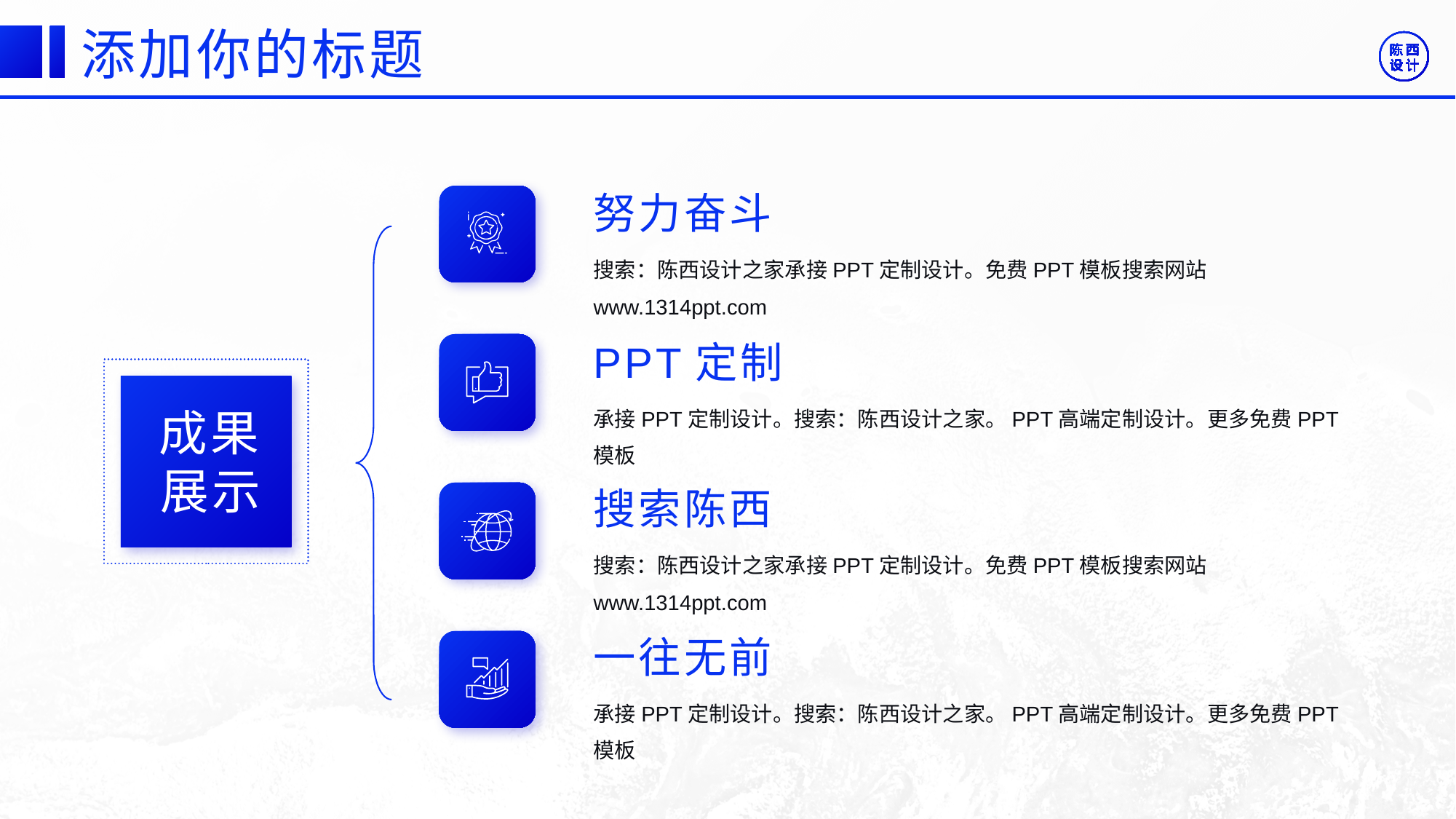

©版权所有：陈西设计之家(微信号：2090298045）
©版权所属公司：合肥陈西文化传媒科技有限公司
©版权所有：陈西设计之家(微信号：2090298045）
©版权所属公司：合肥陈西文化传媒科技有限公司
添加你的标题

努力奋斗

搜索：陈西设计之家承接PPT定制设计。免费PPT模板搜索网站www.1314ppt.com
PPT定制

承接PPT定制设计。搜索：陈西设计之家。PPT高端定制设计。更多免费PPT模板
成果展示
搜索陈西

搜索：陈西设计之家承接PPT定制设计。免费PPT模板搜索网站www.1314ppt.com
一往无前

承接PPT定制设计。搜索：陈西设计之家。PPT高端定制设计。更多免费PPT模板
©版权所有：陈西设计之家(微信号：2090298045）
©版权所属公司：合肥陈西文化传媒科技有限公司